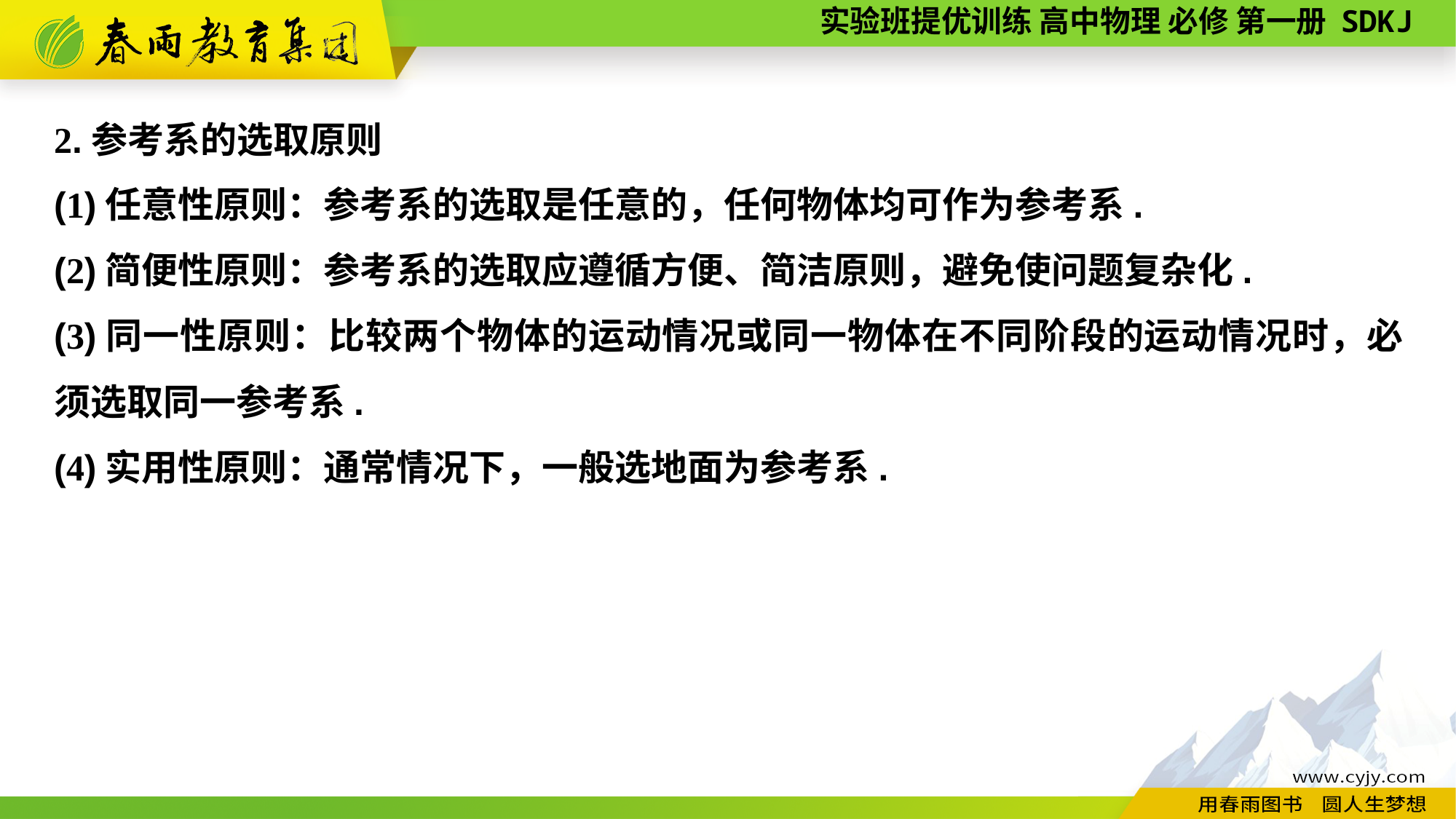

2.参考系的选取原则
(1)任意性原则：参考系的选取是任意的，任何物体均可作为参考系.
(2)简便性原则：参考系的选取应遵循方便、简洁原则，避免使问题复杂化.
(3)同一性原则：比较两个物体的运动情况或同一物体在不同阶段的运动情况时，必须选取同一参考系.
(4)实用性原则：通常情况下，一般选地面为参考系.